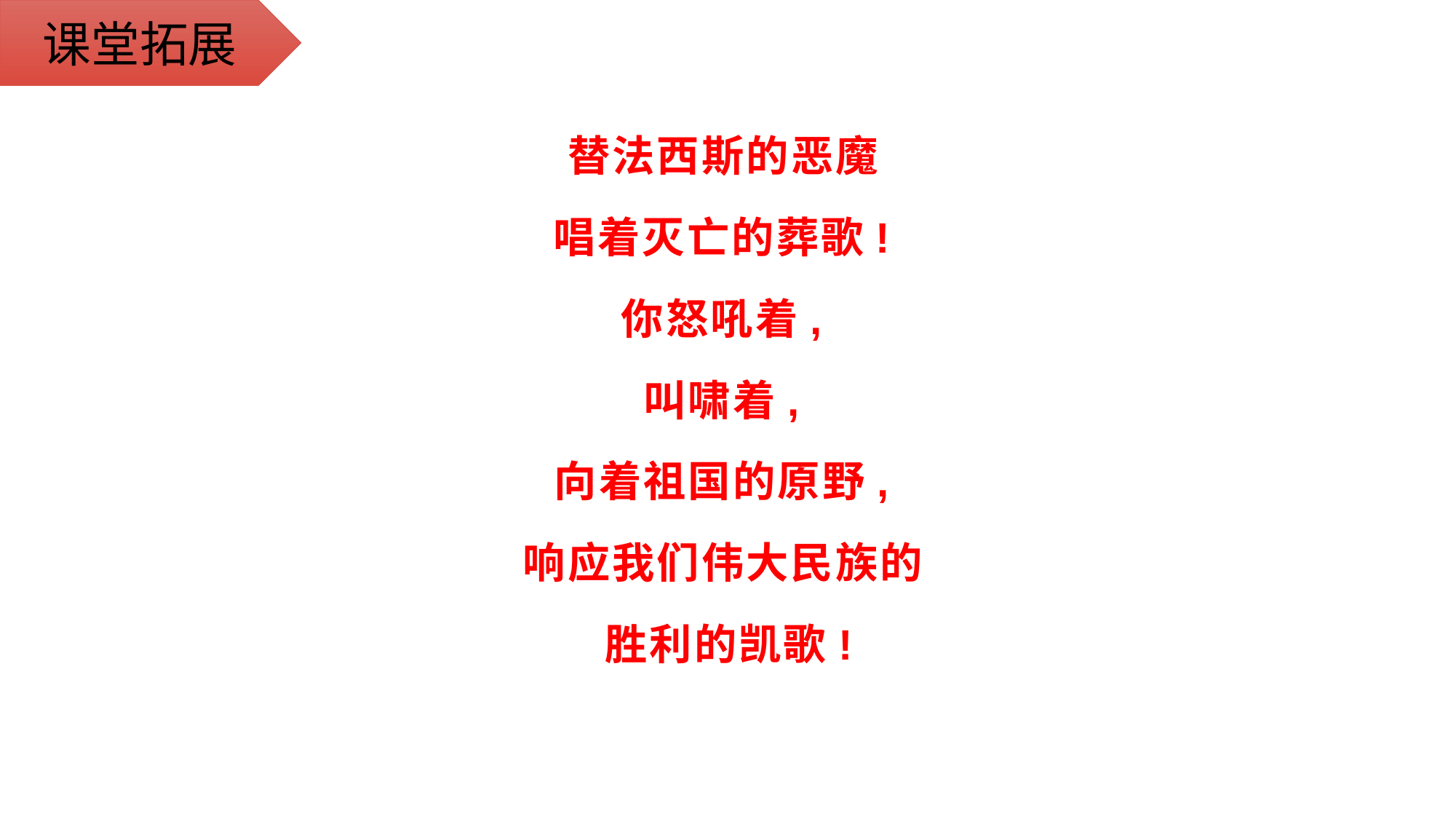

课堂拓展
替法西斯的恶魔
唱着灭亡的葬歌!
你怒吼着,
叫啸着,
向着祖国的原野,
响应我们伟大民族的
胜利的凯歌!